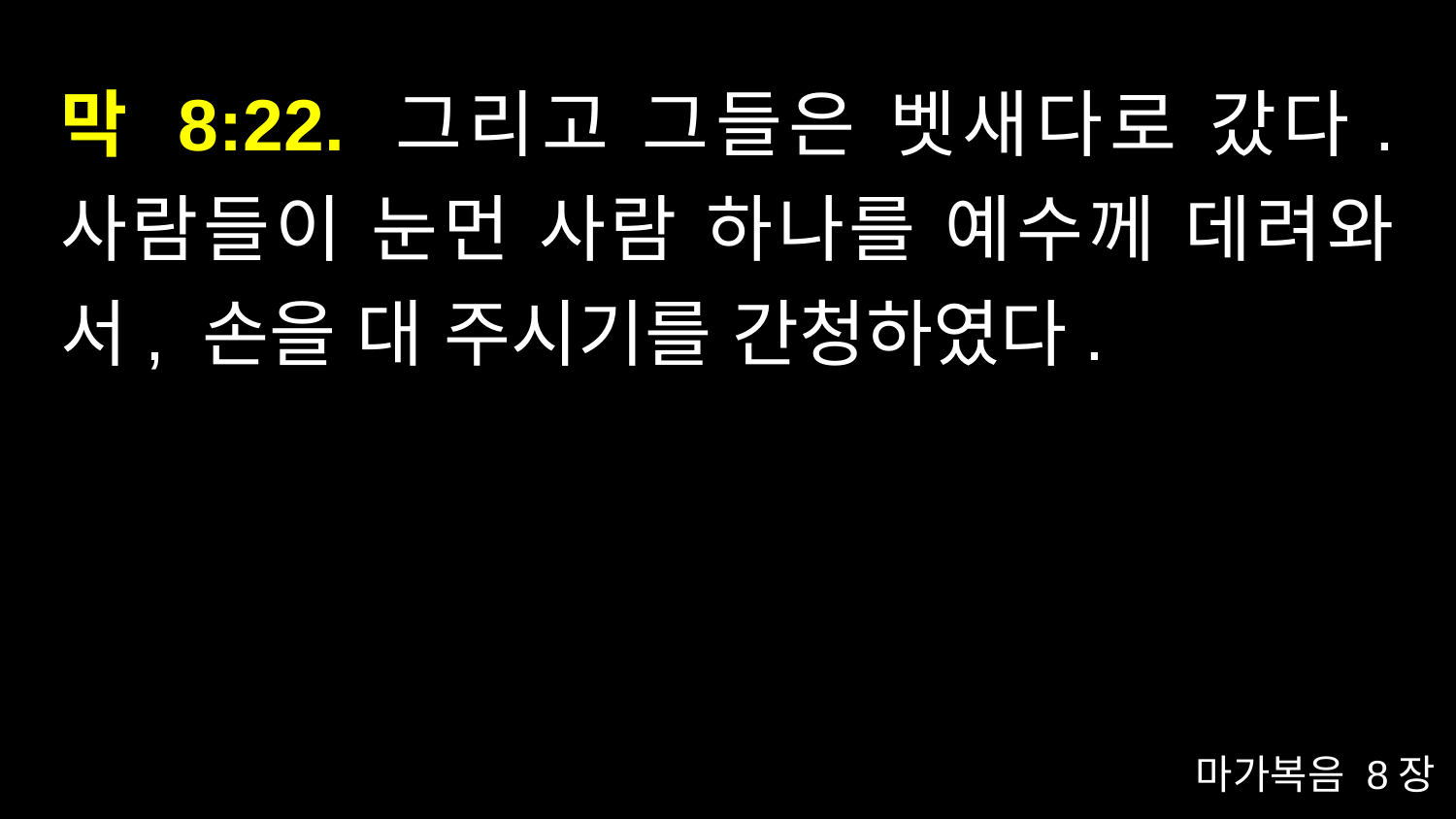

# 막 8:22. 그리고 그들은 벳새다로 갔다. 사람들이 눈먼 사람 하나를 예수께 데려와서, 손을 대 주시기를 간청하였다.
마가복음 8장